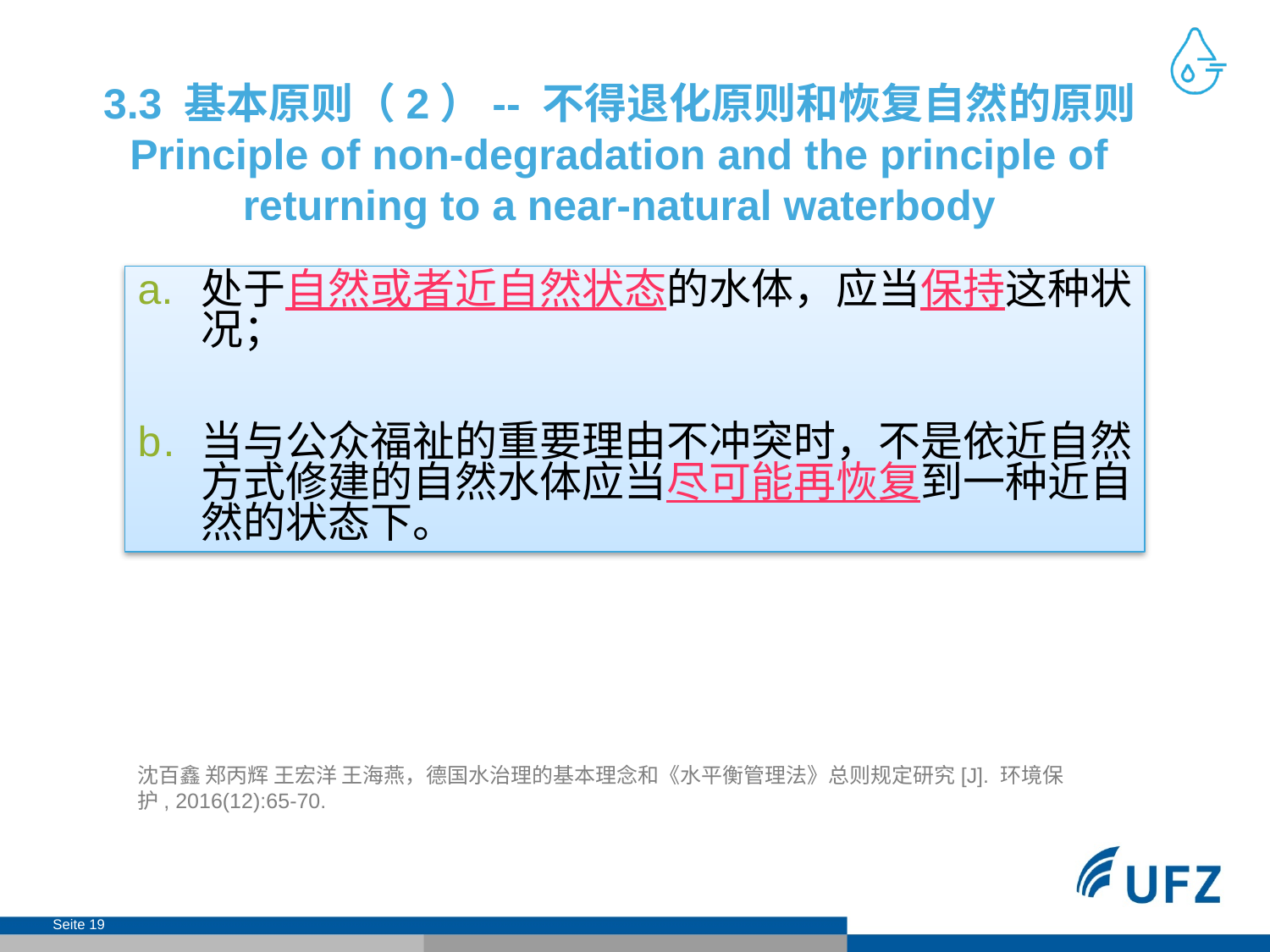

# 3.3 基本原则（2）-- 不得退化原则和恢复自然的原则 Principle of non-degradation and the principle of returning to a near-natural waterbody
处于自然或者近自然状态的水体，应当保持这种状况；

当与公众福祉的重要理由不冲突时，不是依近自然方式修建的自然水体应当尽可能再恢复到一种近自然的状态下。
沈百鑫 郑丙辉 王宏洋 王海燕，德国水治理的基本理念和《水平衡管理法》总则规定研究[J]. 环境保护, 2016(12):65-70.
Seite 19